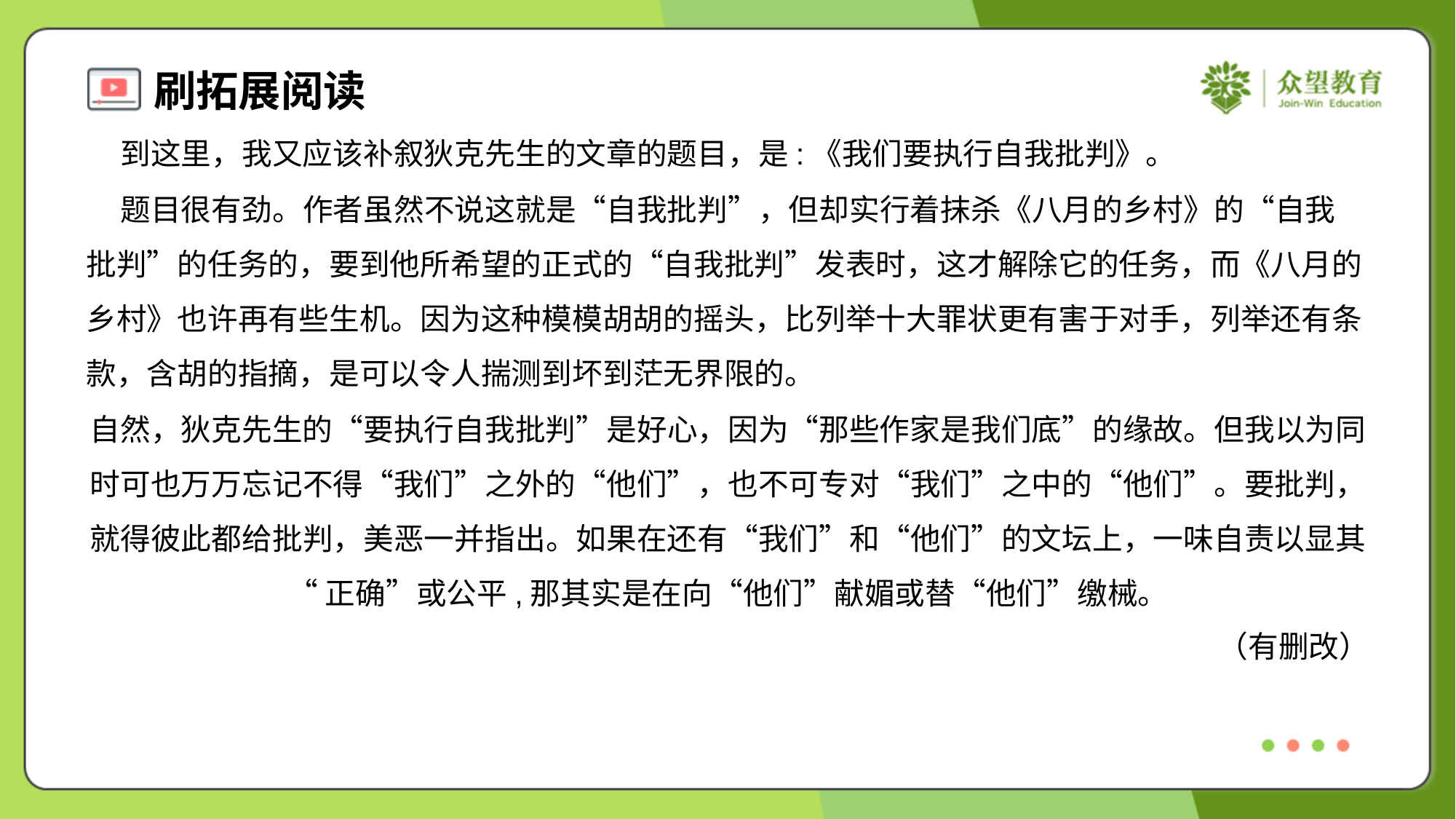

到这里，我又应该补叙狄克先生的文章的题目，是:《我们要执行自我批判》。
    题目很有劲。作者虽然不说这就是“自我批判”，但却实行着抹杀《八月的乡村》的“自我
批判”的任务的，要到他所希望的正式的“自我批判”发表时，这才解除它的任务，而《八月的
乡村》也许再有些生机。因为这种模模胡胡的摇头，比列举十大罪状更有害于对手，列举还有条
款，含胡的指摘，是可以令人揣测到坏到茫无界限的。
自然，狄克先生的“要执行自我批判”是好心，因为“那些作家是我们底”的缘故。但我以为同
时可也万万忘记不得“我们”之外的“他们”，也不可专对“我们”之中的“他们”。要批判，
就得彼此都给批判，美恶一并指出。如果在还有“我们”和“他们”的文坛上，一味自责以显其
“正确”或公平,那其实是在向“他们”献媚或替“他们”缴械。
（有删改）